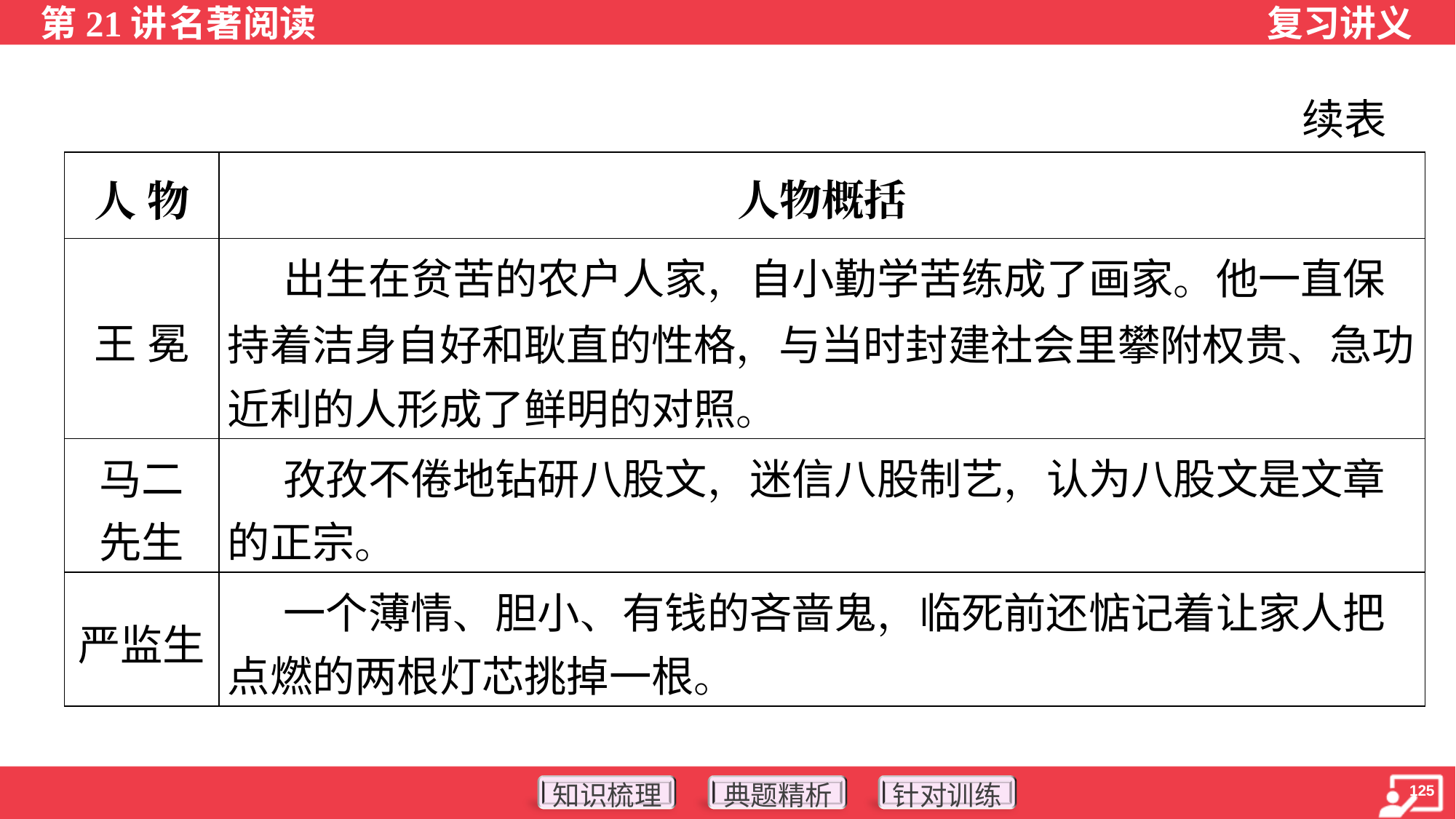

续表
| 人 物 | 人物概括 |
| --- | --- |
| 王 冕 | 出生在贫苦的农户人家，自小勤学苦练成了画家。他一直保 持着洁身自好和耿直的性格，与当时封建社会里攀附权贵、急功 近利的人形成了鲜明的对照。 |
| 马二 先生 | 孜孜不倦地钻研八股文，迷信八股制艺，认为八股文是文章 的正宗。 |
| 严监生 | 一个薄情、胆小、有钱的吝啬鬼，临死前还惦记着让家人把 点燃的两根灯芯挑掉一根。 |